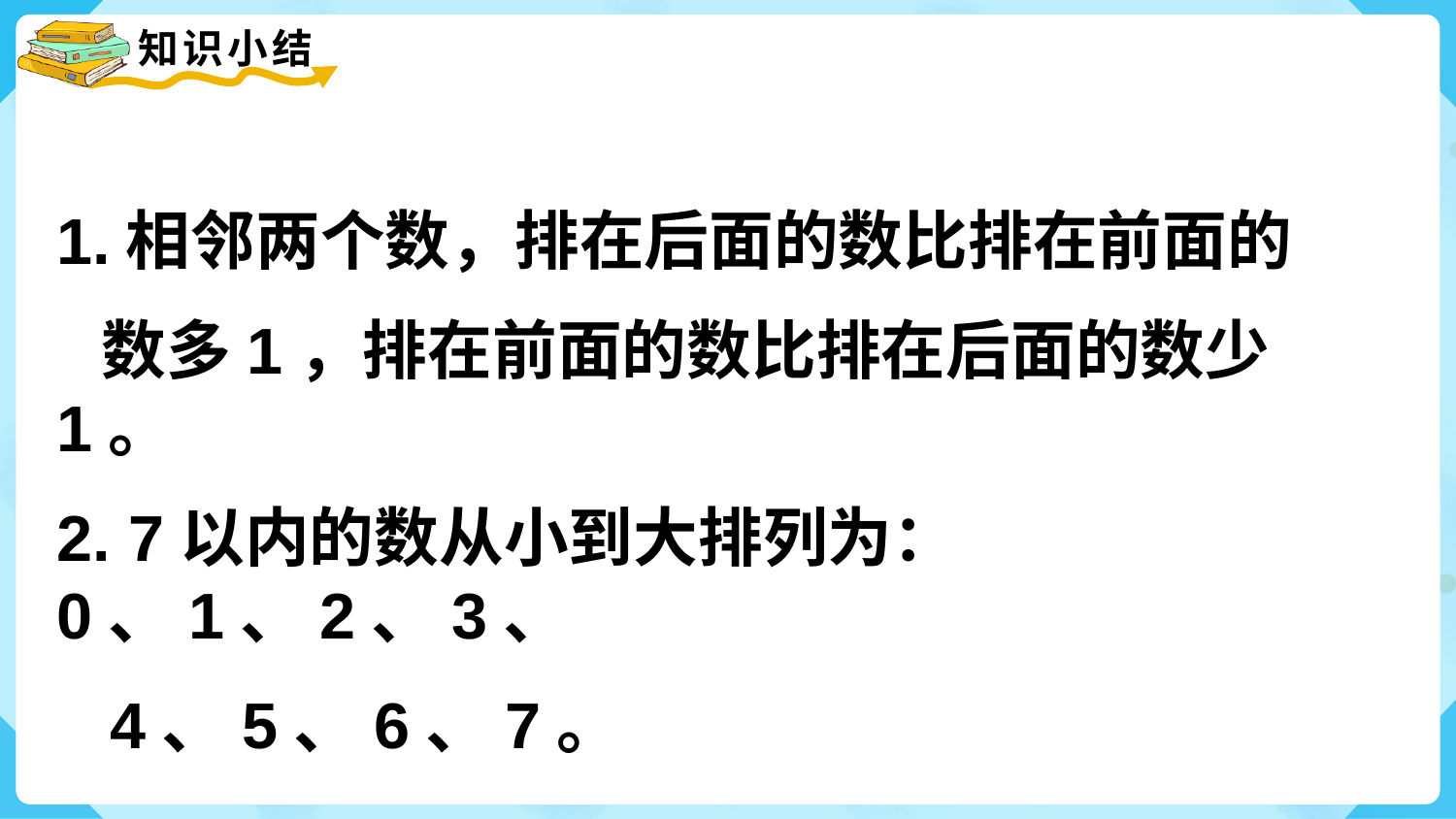

1.相邻两个数，排在后面的数比排在前面的
  数多1，排在前面的数比排在后面的数少1。
2. 7以内的数从小到大排列为：0、1、2、3、
   4、5、6、7。